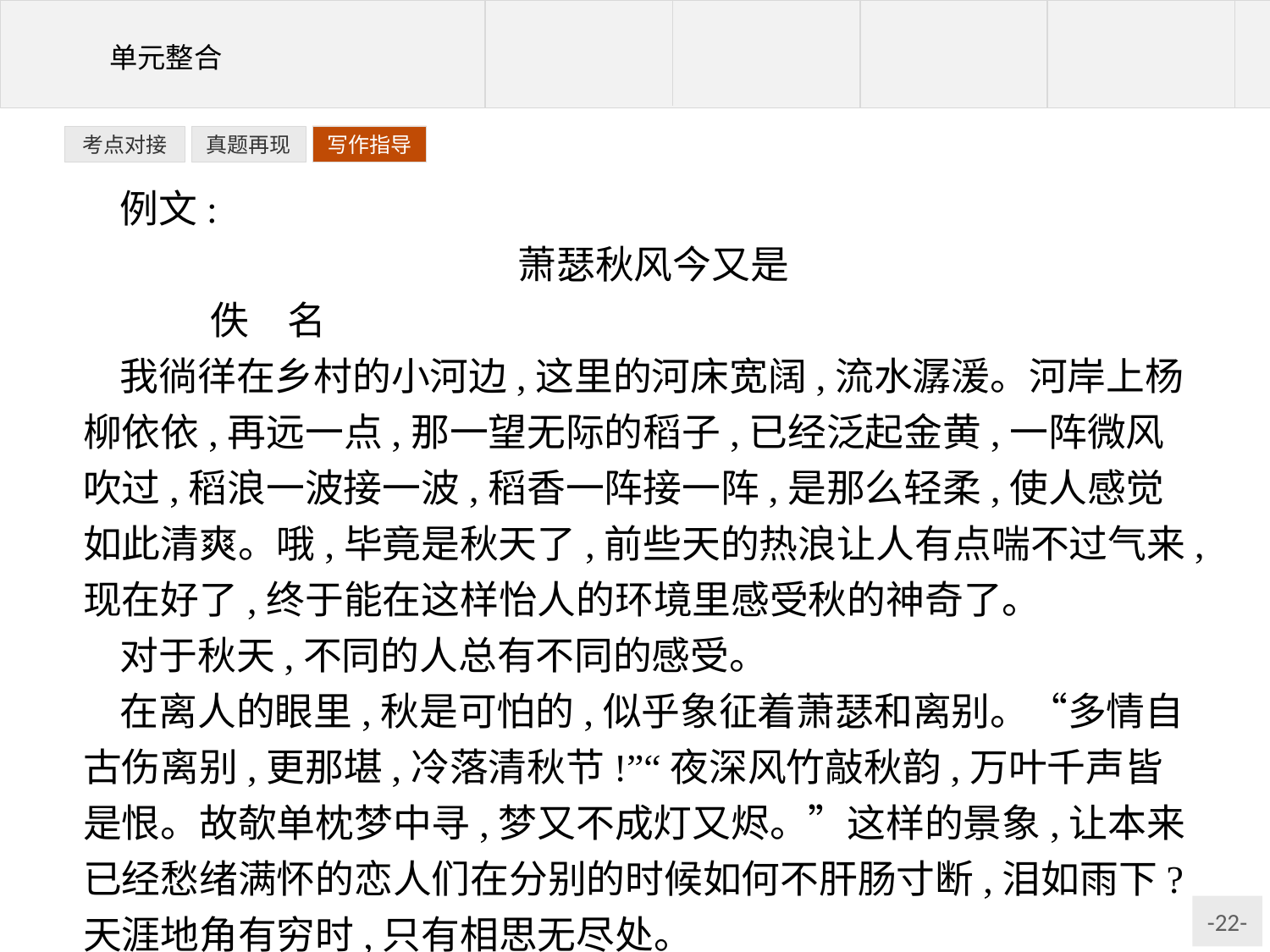

写作指导
考点对接
真题再现
例文:
萧瑟秋风今又是
	佚　名
我徜徉在乡村的小河边,这里的河床宽阔,流水潺湲。河岸上杨柳依依,再远一点,那一望无际的稻子,已经泛起金黄,一阵微风吹过,稻浪一波接一波,稻香一阵接一阵,是那么轻柔,使人感觉如此清爽。哦,毕竟是秋天了,前些天的热浪让人有点喘不过气来,现在好了,终于能在这样怡人的环境里感受秋的神奇了。
对于秋天,不同的人总有不同的感受。
在离人的眼里,秋是可怕的,似乎象征着萧瑟和离别。“多情自古伤离别,更那堪,冷落清秋节!”“夜深风竹敲秋韵,万叶千声皆是恨。故欹单枕梦中寻,梦又不成灯又烬。”这样的景象,让本来已经愁绪满怀的恋人们在分别的时候如何不肝肠寸断,泪如雨下?天涯地角有穷时,只有相思无尽处。